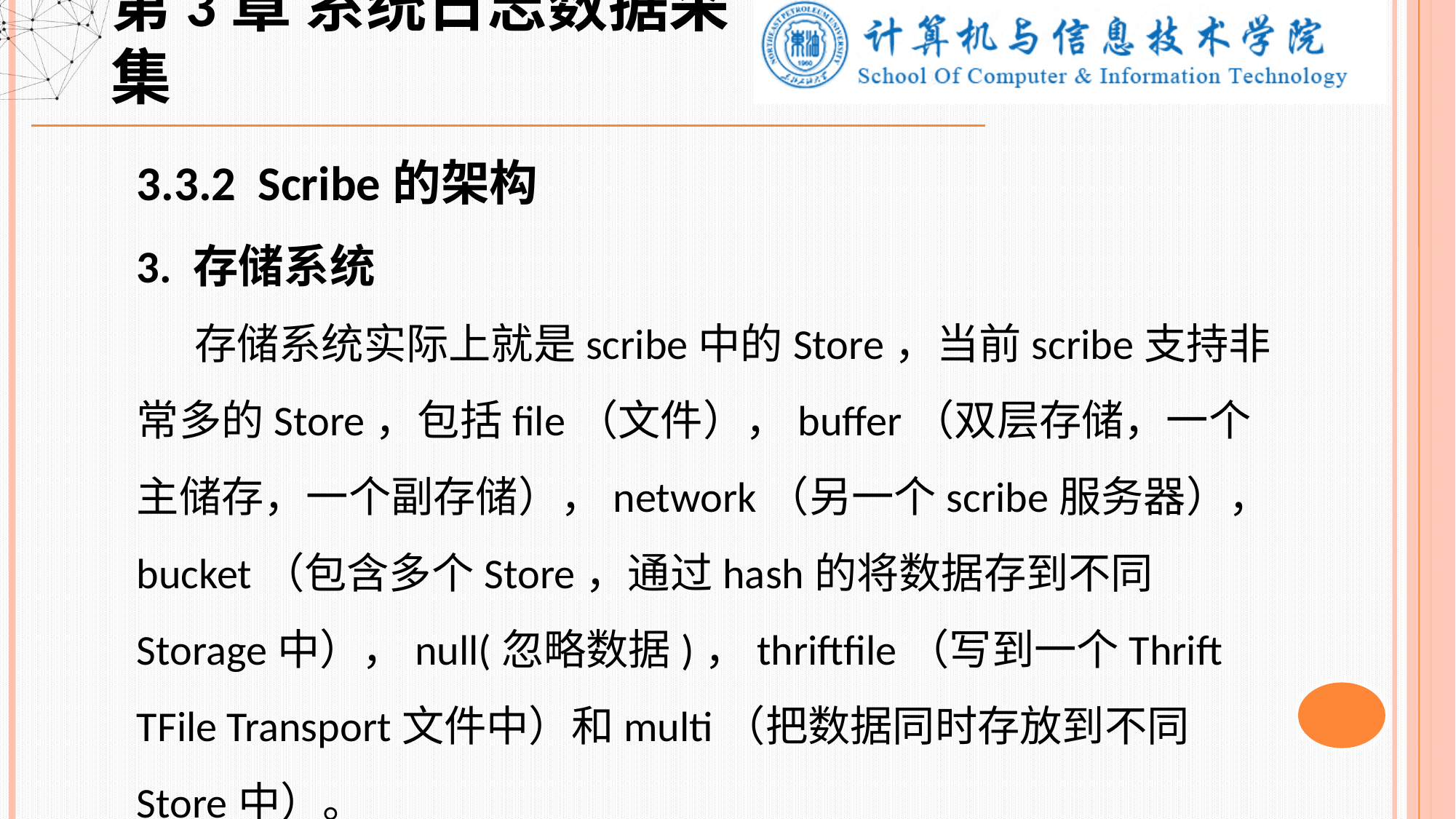

第3章 系统日志数据采集
3.3.2  Scribe的架构
3. 存储系统
     存储系统实际上就是scribe中的Store，当前scribe支持非常多的Store，包括file（文件），buffer（双层存储，一个主储存，一个副存储），network（另一个scribe服务器），bucket（包含多个Store，通过hash的将数据存到不同Storage中），null(忽略数据)，thriftfile（写到一个Thrift TFile Transport文件中）和multi（把数据同时存放到不同Store中）。